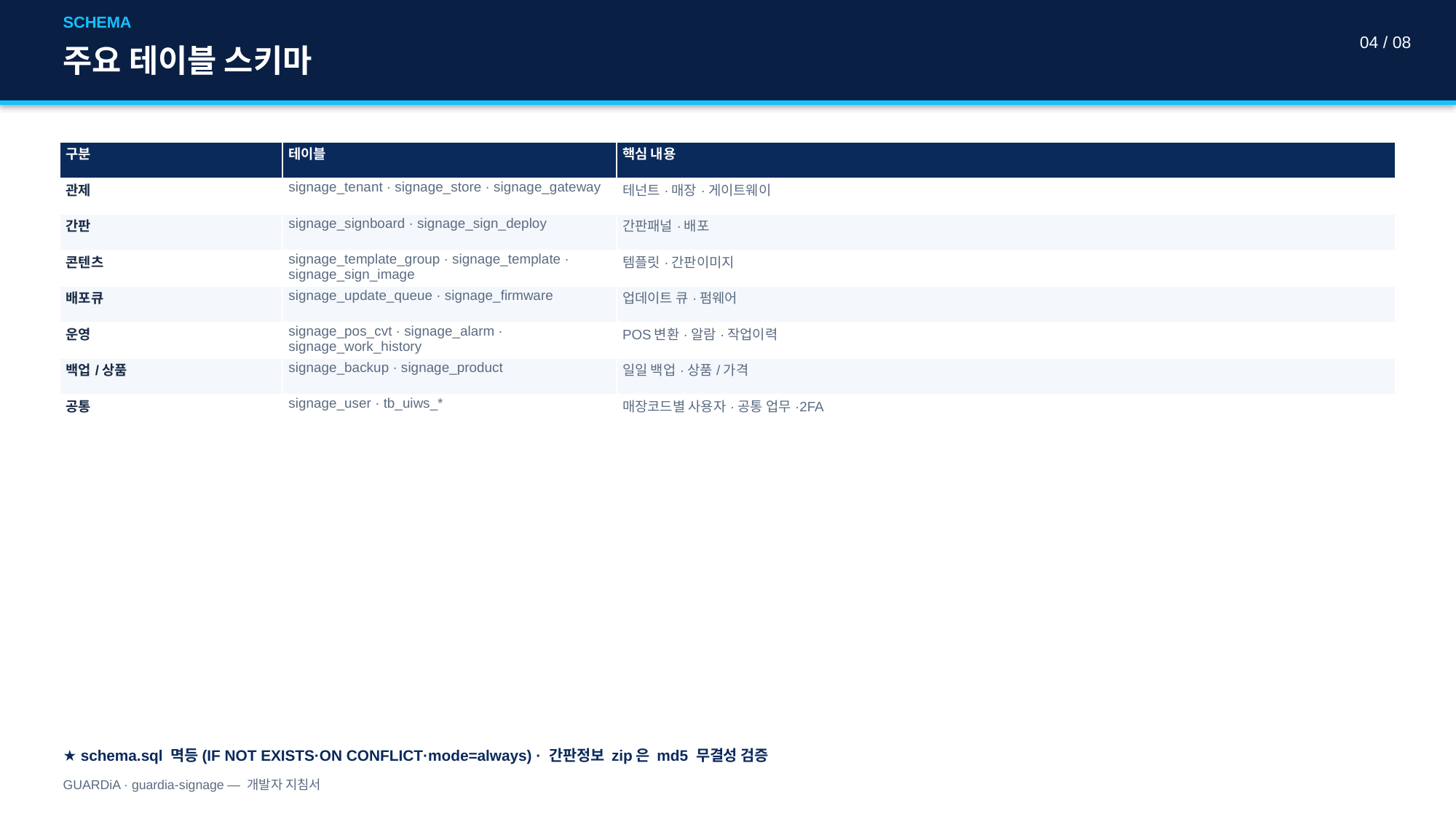

SCHEMA
04 / 08
주요 테이블 스키마

| 구분 | 테이블 | 핵심 내용 |
| --- | --- | --- |
| 관제 | signage\_tenant · signage\_store · signage\_gateway | 테넌트·매장·게이트웨이 |
| 간판 | signage\_signboard · signage\_sign\_deploy | 간판패널·배포 |
| 콘텐츠 | signage\_template\_group · signage\_template · signage\_sign\_image | 템플릿·간판이미지 |
| 배포큐 | signage\_update\_queue · signage\_firmware | 업데이트 큐·펌웨어 |
| 운영 | signage\_pos\_cvt · signage\_alarm · signage\_work\_history | POS변환·알람·작업이력 |
| 백업/상품 | signage\_backup · signage\_product | 일일 백업·상품/가격 |
| 공통 | signage\_user · tb\_uiws\_\* | 매장코드별 사용자·공통 업무·2FA |
★ schema.sql 멱등(IF NOT EXISTS·ON CONFLICT·mode=always) · 간판정보 zip은 md5 무결성 검증
GUARDiA · guardia-signage — 개발자 지침서